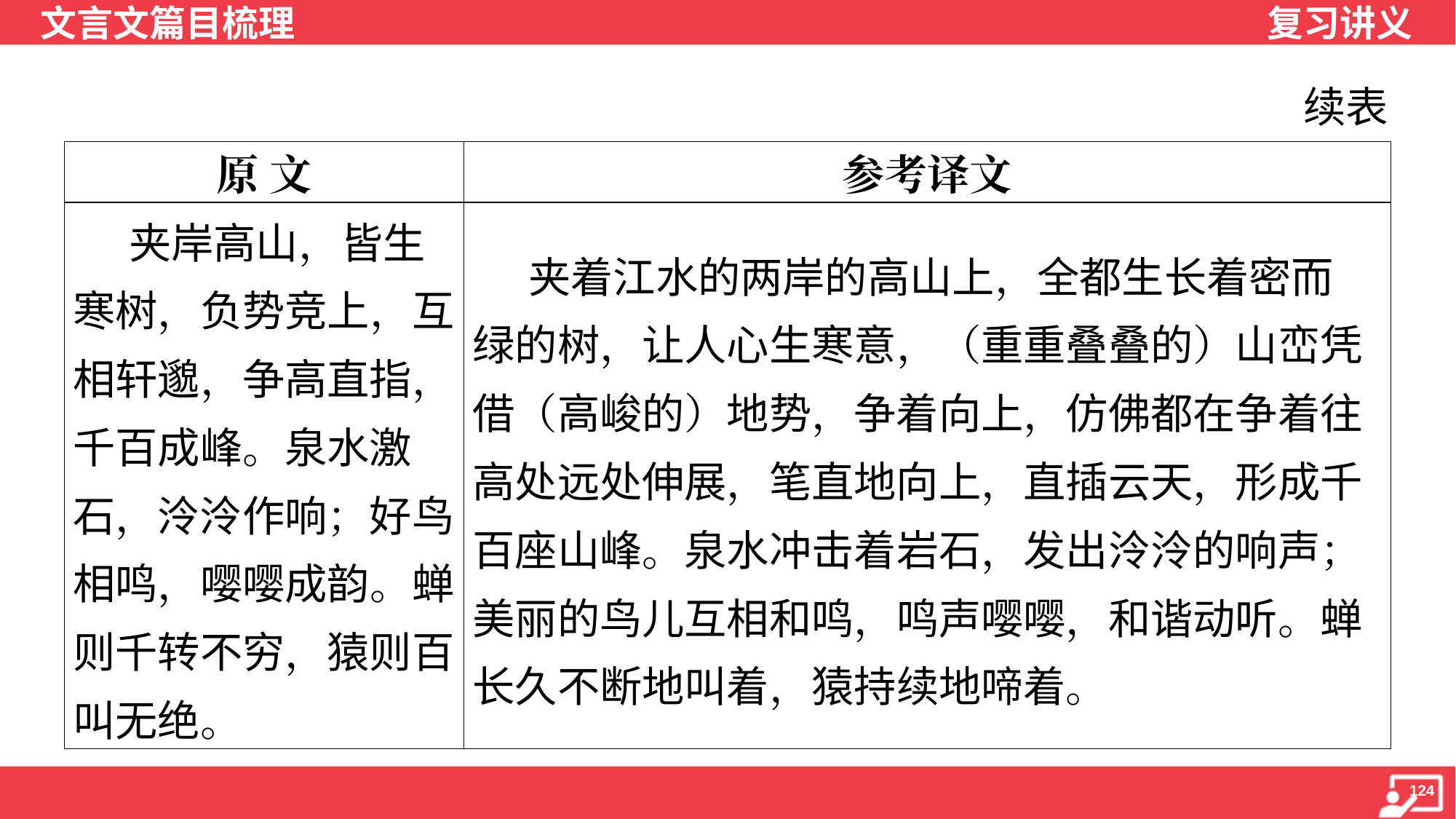

续表
| 原 文 | 参考译文 |
| --- | --- |
| 夹岸高山，皆生寒树，负势竞上，互相轩邈，争高直指，千百成峰。泉水激石，泠泠作响；好鸟相鸣，嘤嘤成韵。蝉 则千转不穷，猿则百叫无绝。 | 夹着江水的两岸的高山上，全都生长着密而 绿的树，让人心生寒意，（重重叠叠的）山峦凭 借（高峻的）地势，争着向上，仿佛都在争着往 高处远处伸展，笔直地向上，直插云天，形成千 百座山峰。泉水冲击着岩石，发出泠泠的响声； 美丽的鸟儿互相和鸣，鸣声嘤嘤，和谐动听。蝉 长久不断地叫着，猿持续地啼着。 |